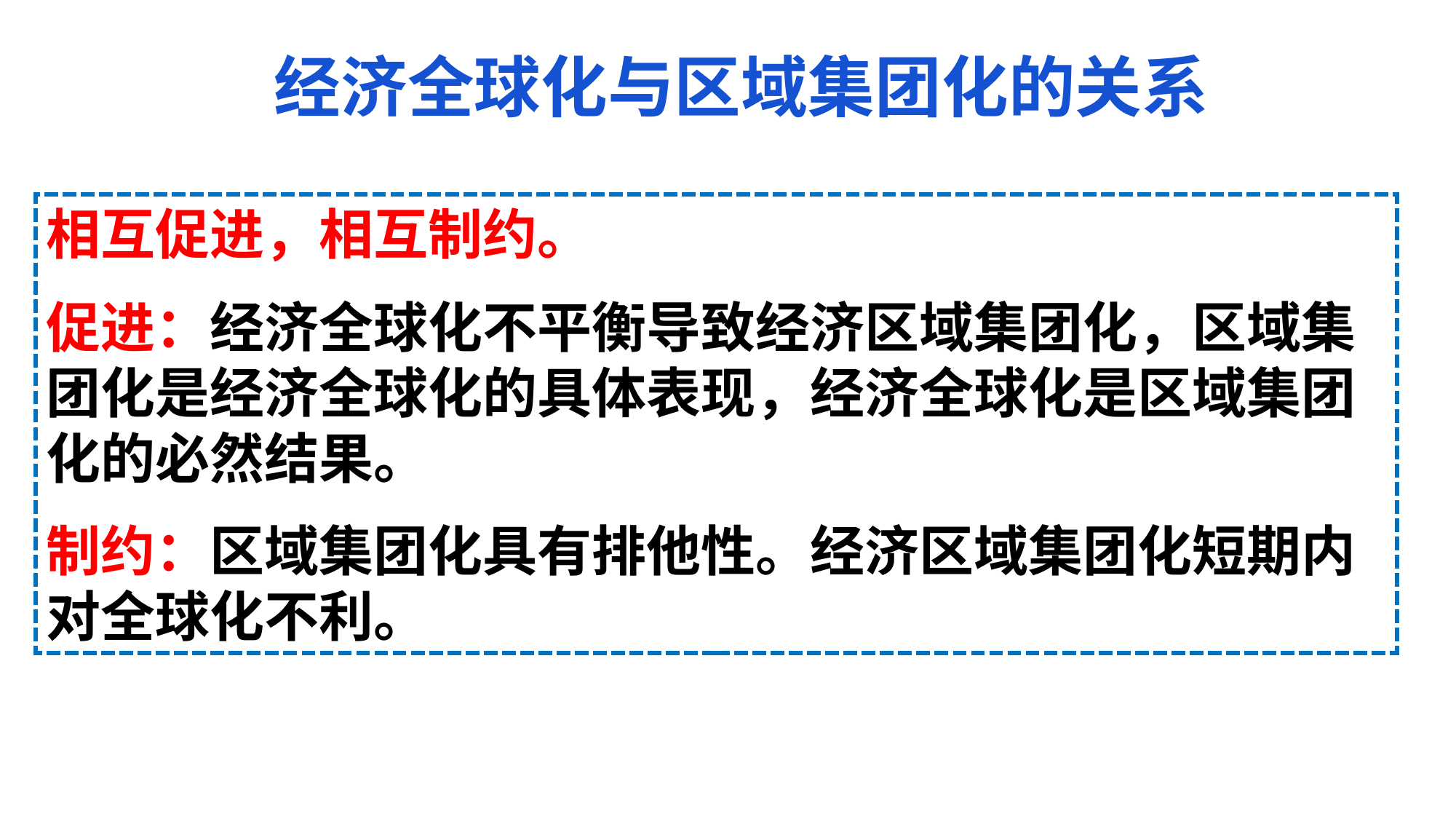

经济全球化与区域集团化的关系
相互促进，相互制约。
促进：经济全球化不平衡导致经济区域集团化，区域集团化是经济全球化的具体表现，经济全球化是区域集团化的必然结果。
制约：区域集团化具有排他性。经济区域集团化短期内对全球化不利。